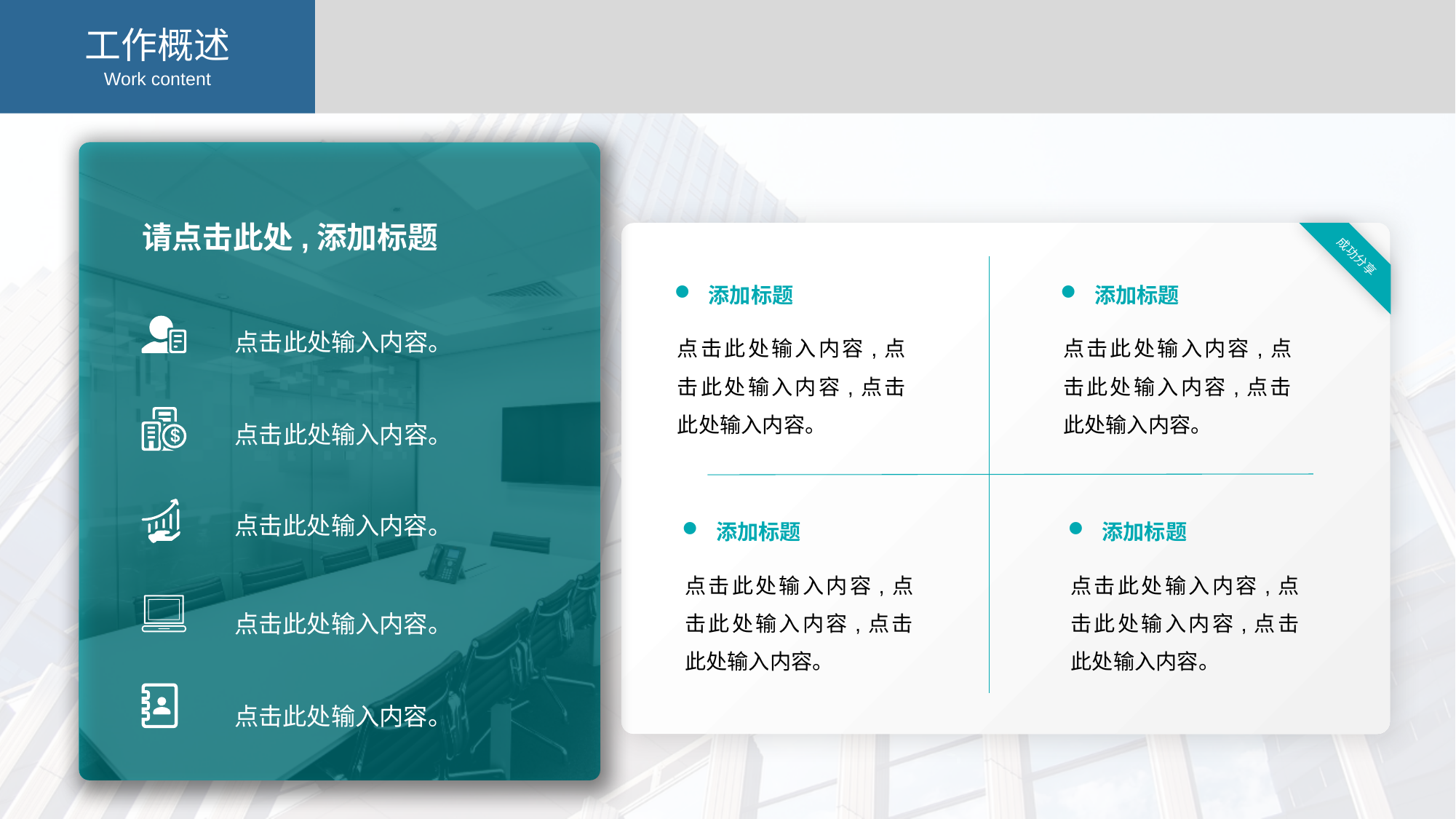

工作概述
Work content

请点击此处,添加标题

成功分享
添加标题
添加标题
点击此处输入内容。

点击此处输入内容,点击此处输入内容,点击此处输入内容。
点击此处输入内容,点击此处输入内容,点击此处输入内容。
点击此处输入内容。

点击此处输入内容。

添加标题
添加标题
点击此处输入内容,点击此处输入内容,点击此处输入内容。
点击此处输入内容,点击此处输入内容,点击此处输入内容。
点击此处输入内容。

点击此处输入内容。